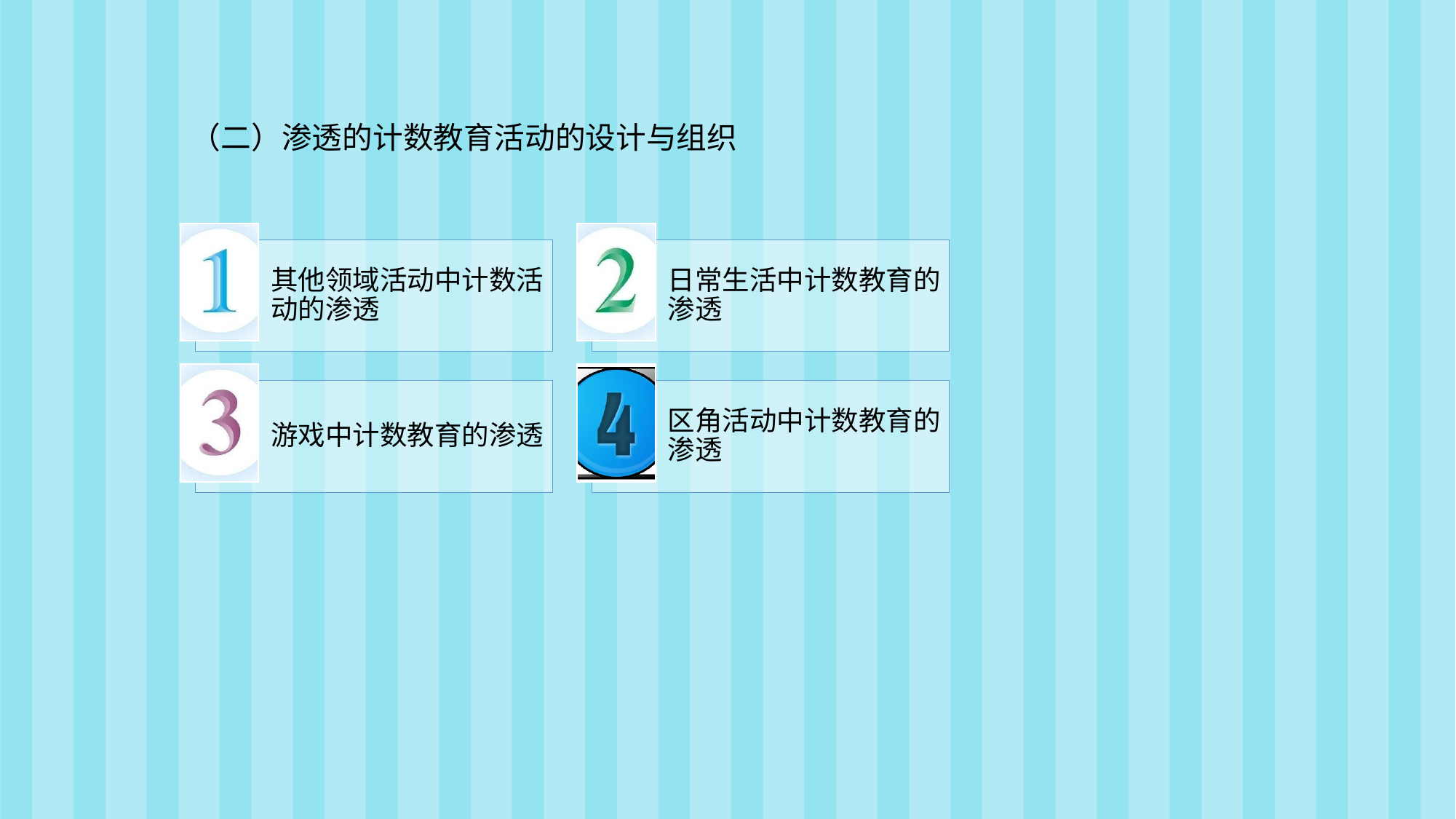

其他领域活动中计数活动的渗透
日常生活中计数教育的渗透
游戏中计数教育的渗透
区角活动中计数教育的渗透
（二）渗透的计数教育活动的设计与组织